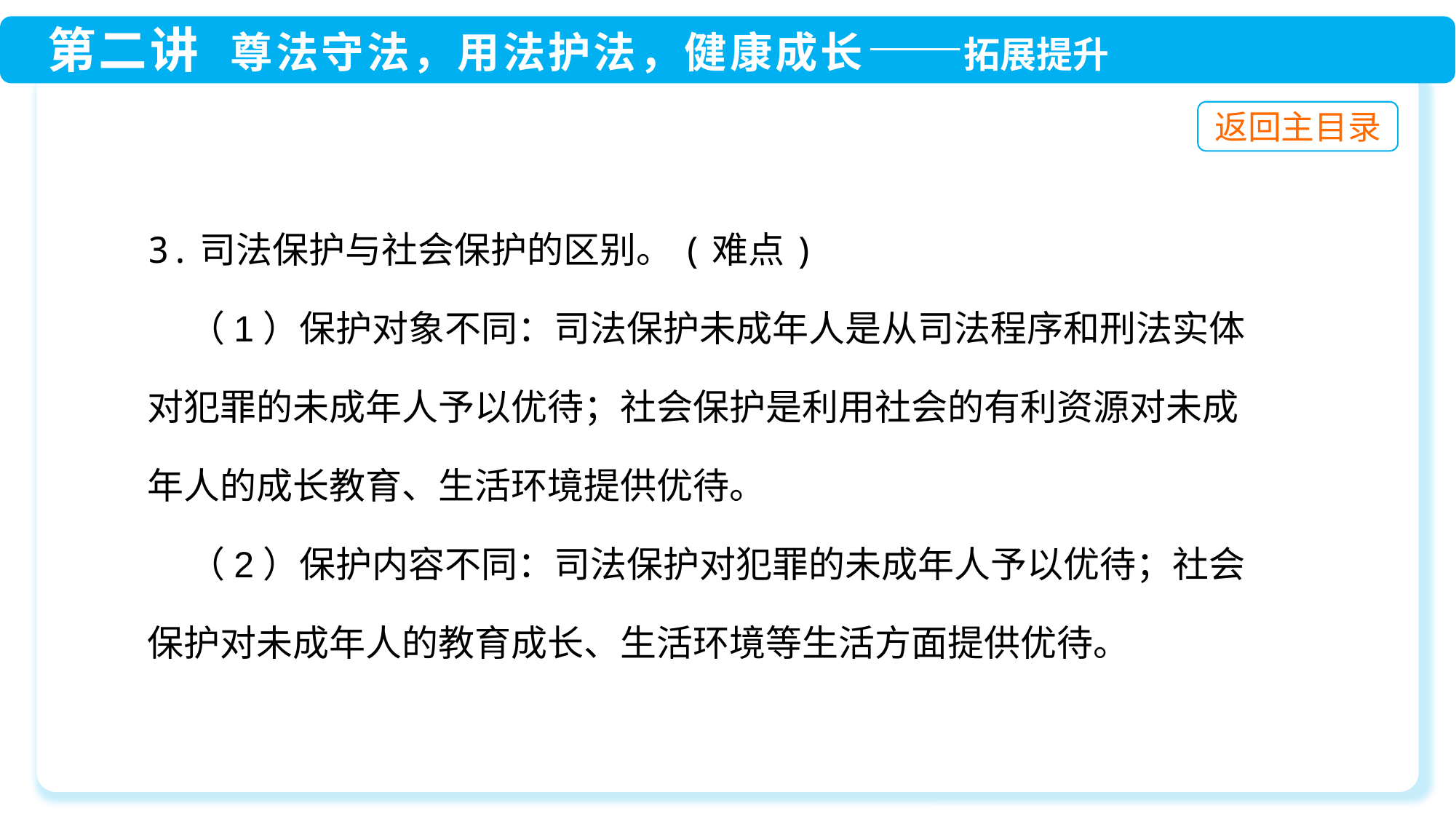

3.司法保护与社会保护的区别。(难点)
    （1）保护对象不同：司法保护未成年人是从司法程序和刑法实体对犯罪的未成年人予以优待；社会保护是利用社会的有利资源对未成年人的成长教育、生活环境提供优待。
    （2）保护内容不同：司法保护对犯罪的未成年人予以优待；社会保护对未成年人的教育成长、生活环境等生活方面提供优待。